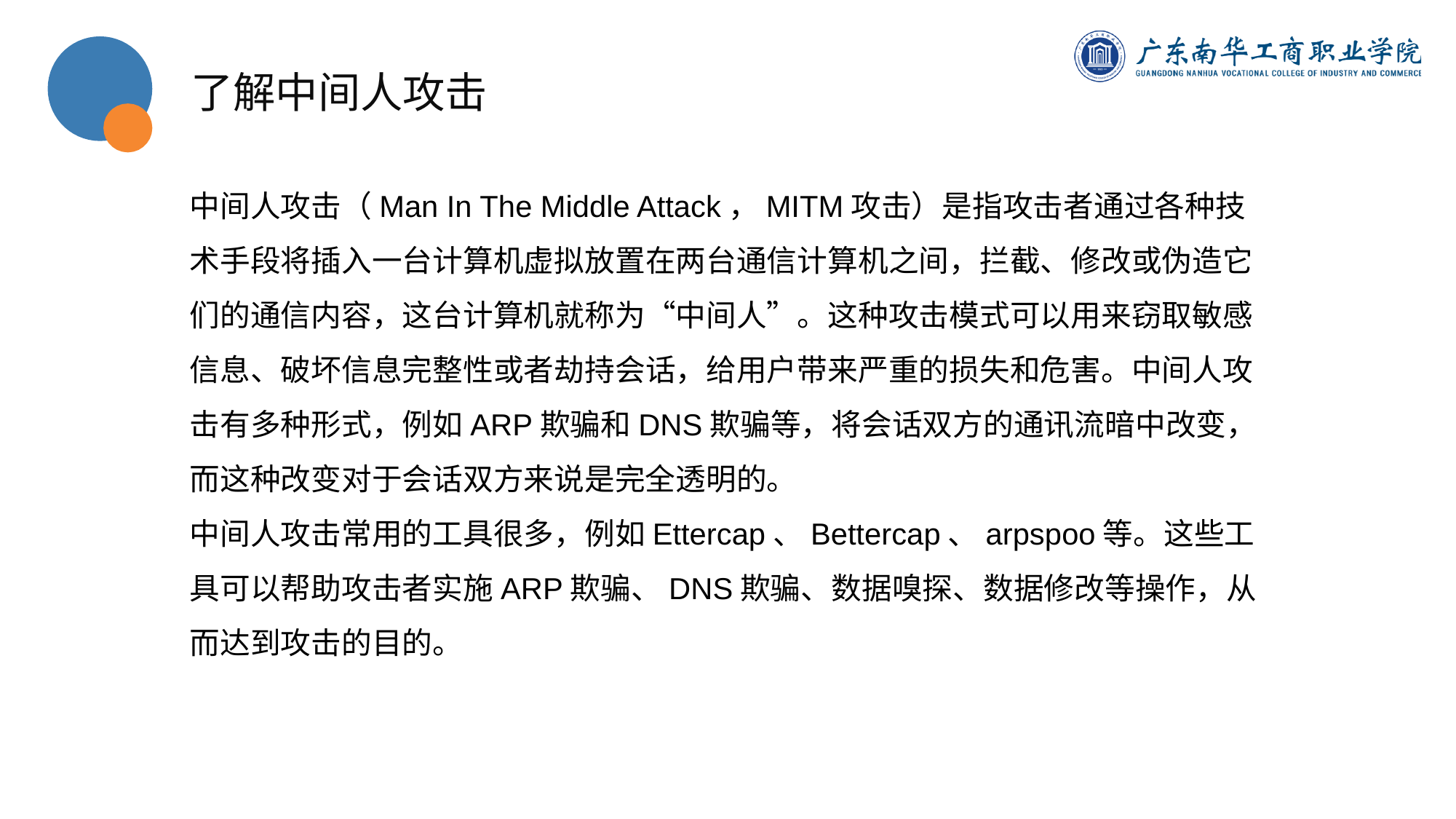

了解中间人攻击

中间人攻击（Man In The Middle Attack，MITM攻击）是指攻击者通过各种技术手段将插入一台计算机虚拟放置在两台通信计算机之间，拦截、修改或伪造它们的通信内容，这台计算机就称为“中间人”。这种攻击模式可以用来窃取敏感信息、破坏信息完整性或者劫持会话，给用户带来严重的损失和危害。中间人攻击有多种形式，例如ARP欺骗和DNS欺骗等，将会话双方的通讯流暗中改变，而这种改变对于会话双方来说是完全透明的。
中间人攻击常用的工具很多，例如Ettercap、Bettercap、arpspoo等。这些工具可以帮助攻击者实施ARP欺骗、DNS欺骗、数据嗅探、数据修改等操作，从而达到攻击的目的。